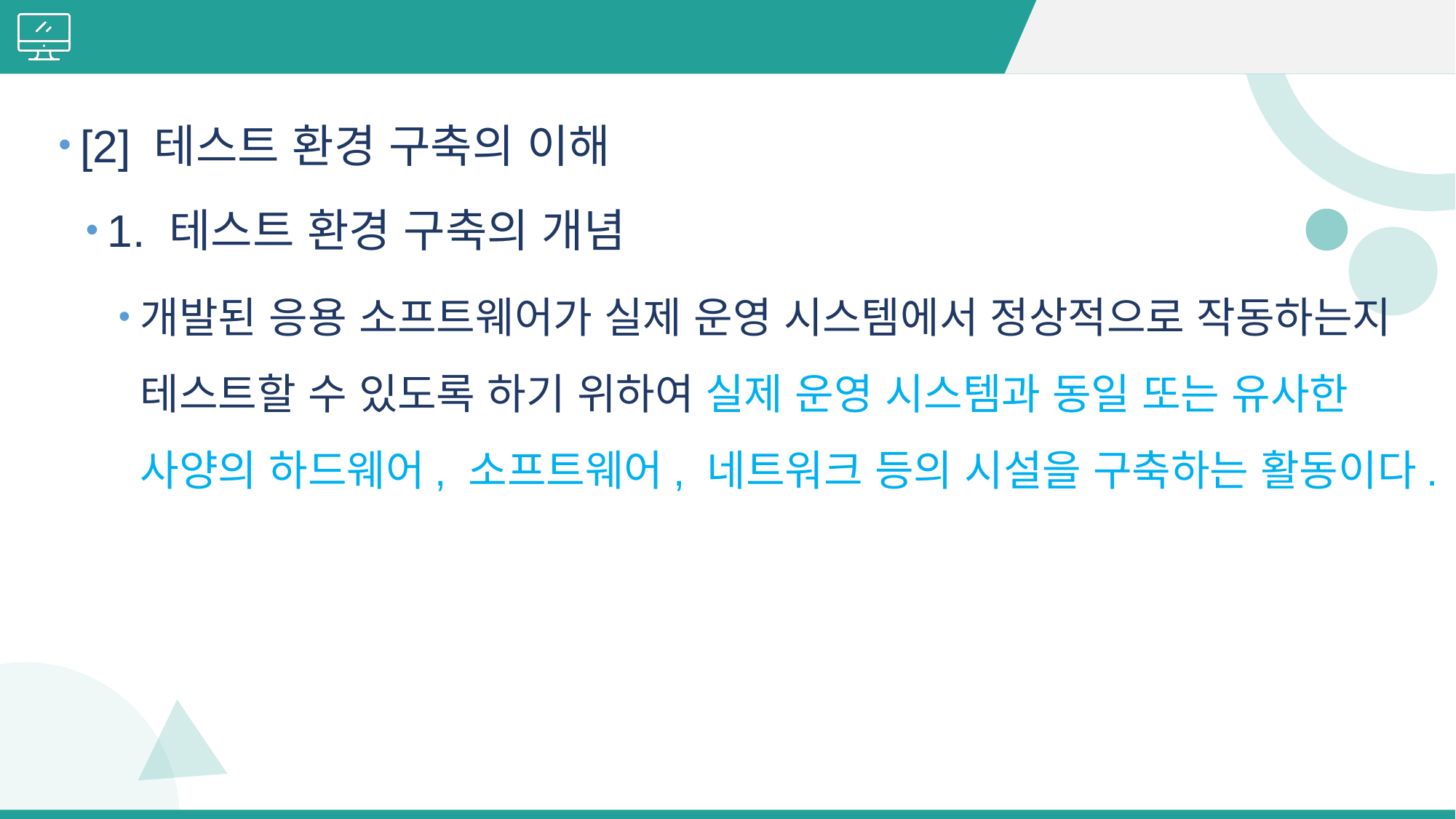

#
[2] 테스트 환경 구축의 이해
1. 테스트 환경 구축의 개념
개발된 응용 소프트웨어가 실제 운영 시스템에서 정상적으로 작동하는지 테스트할 수 있도록 하기 위하여 실제 운영 시스템과 동일 또는 유사한 사양의 하드웨어, 소프트웨어, 네트워크 등의 시설을 구축하는 활동이다.